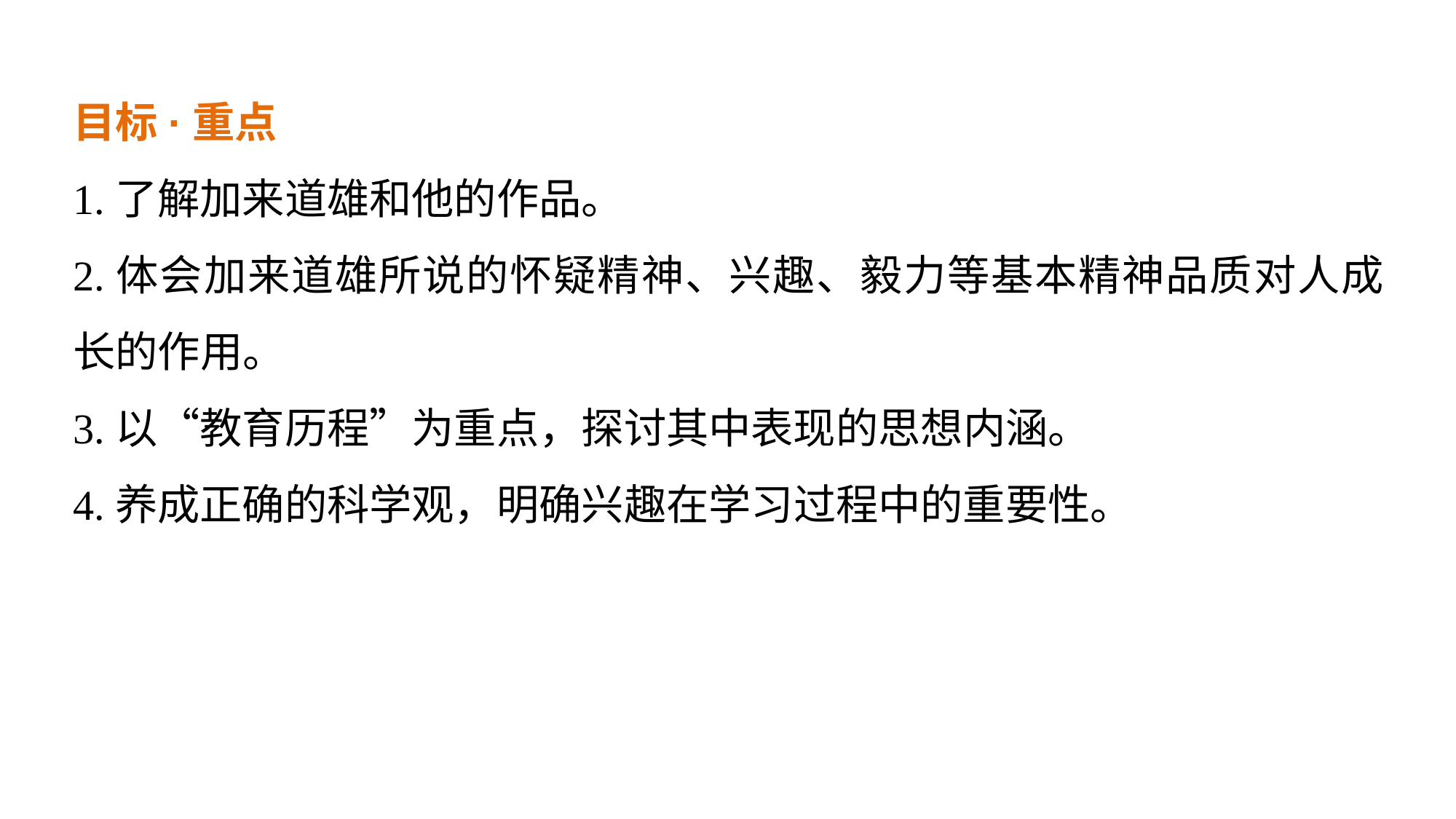

目标·重点
1.了解加来道雄和他的作品。
2.体会加来道雄所说的怀疑精神、兴趣、毅力等基本精神品质对人成长的作用。
3.以“教育历程”为重点，探讨其中表现的思想内涵。
4.养成正确的科学观，明确兴趣在学习过程中的重要性。